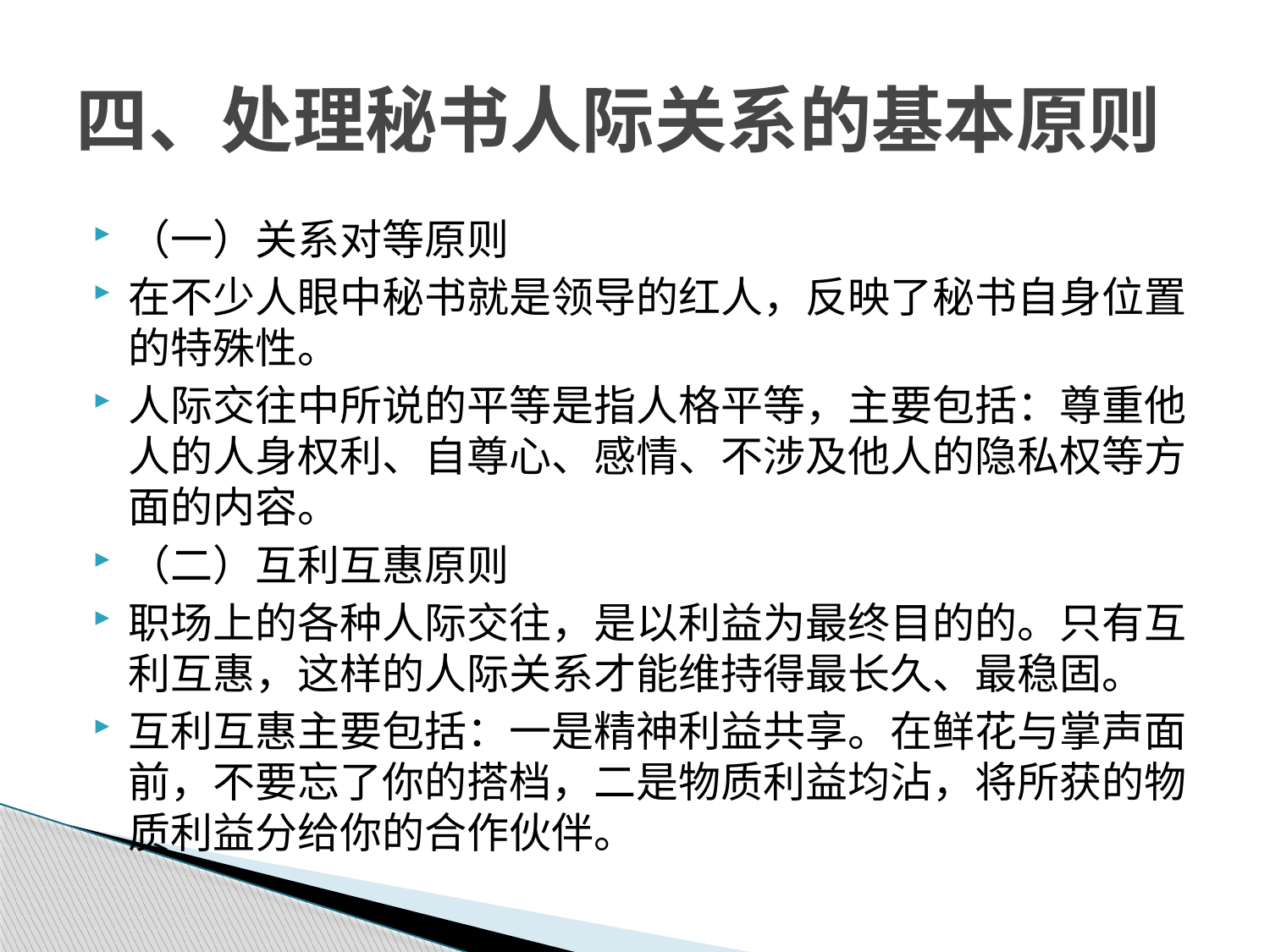

# 四、处理秘书人际关系的基本原则
（一）关系对等原则
在不少人眼中秘书就是领导的红人，反映了秘书自身位置的特殊性。
人际交往中所说的平等是指人格平等，主要包括：尊重他人的人身权利、自尊心、感情、不涉及他人的隐私权等方面的内容。
（二）互利互惠原则
职场上的各种人际交往，是以利益为最终目的的。只有互利互惠，这样的人际关系才能维持得最长久、最稳固。
互利互惠主要包括：一是精神利益共享。在鲜花与掌声面前，不要忘了你的搭档，二是物质利益均沾，将所获的物质利益分给你的合作伙伴。